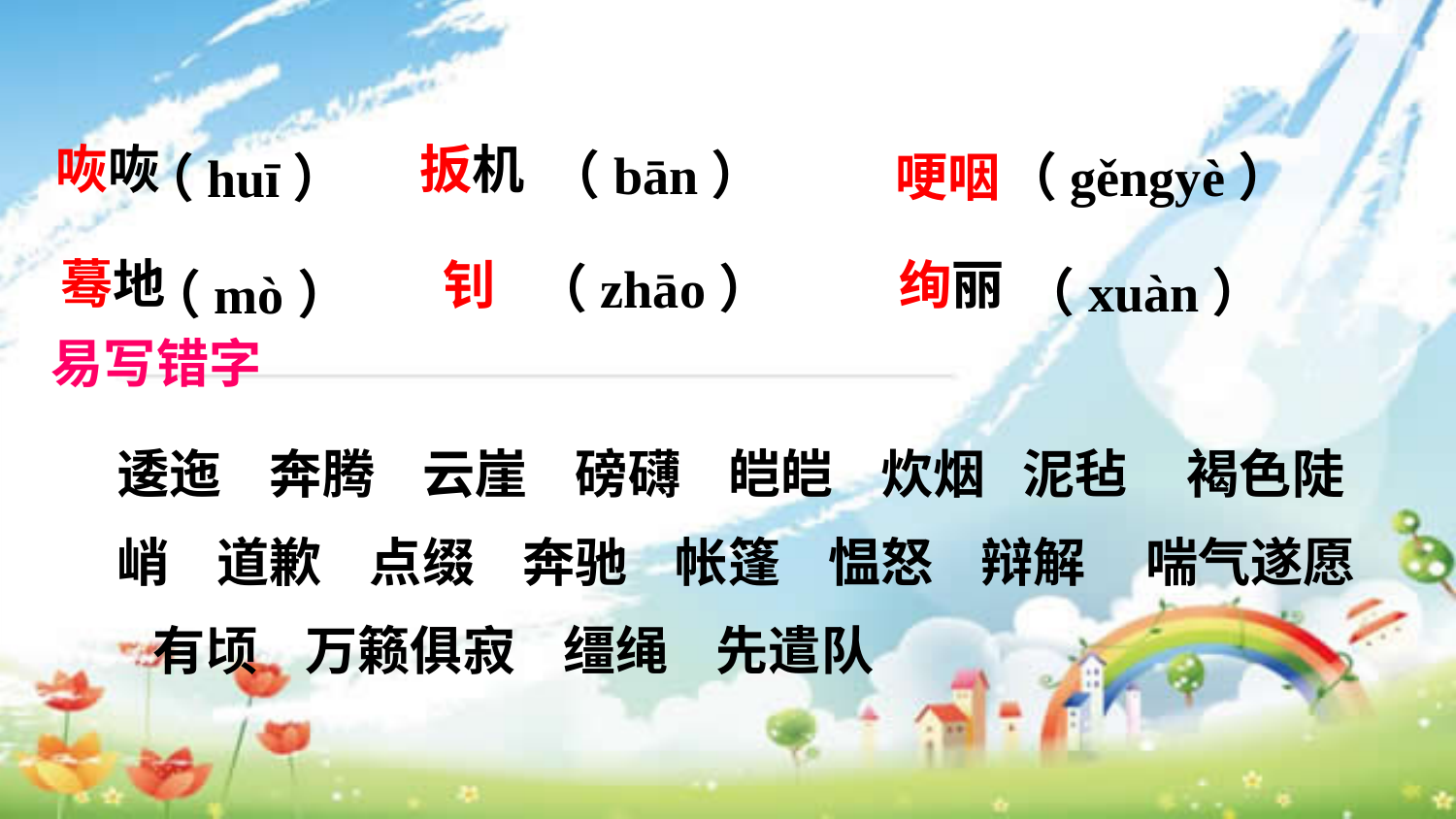

咴咴
扳机
（bān）
哽咽
（gěngyè）
（huī）
蓦地
钊
绚丽
（zhāo）
（xuàn）
（mò）
易写错字
逶迤    奔腾    云崖    磅礴    皑皑    炊烟   泥毡     褐色陡峭    道歉    点缀    奔驰    帐篷    愠怒    辩解     喘气遂愿    有顷    万籁俱寂    缰绳    先遣队